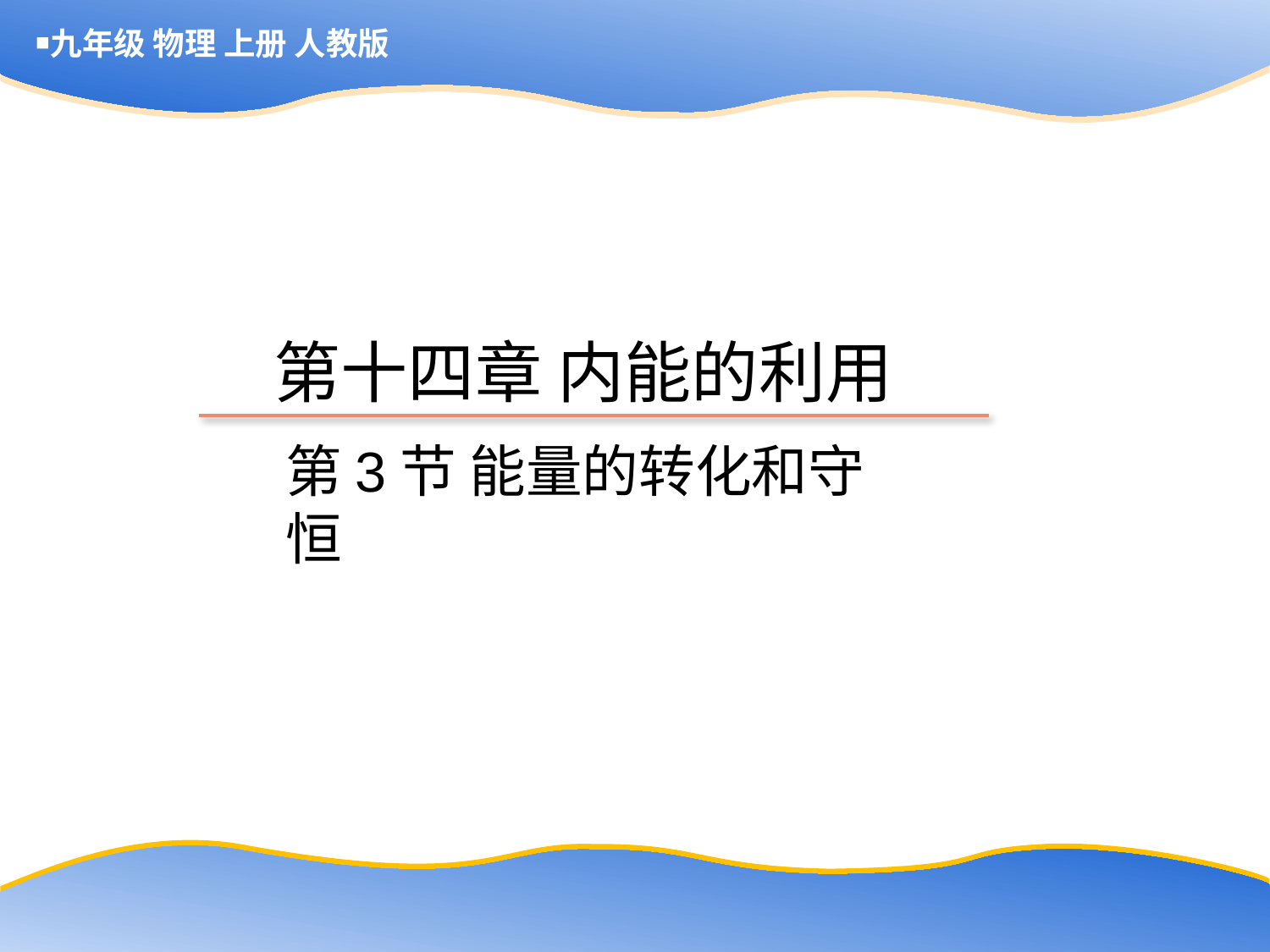

￭九年级 物理 上册 人教版
第十四章 内能的利用
第3节 能量的转化和守恒